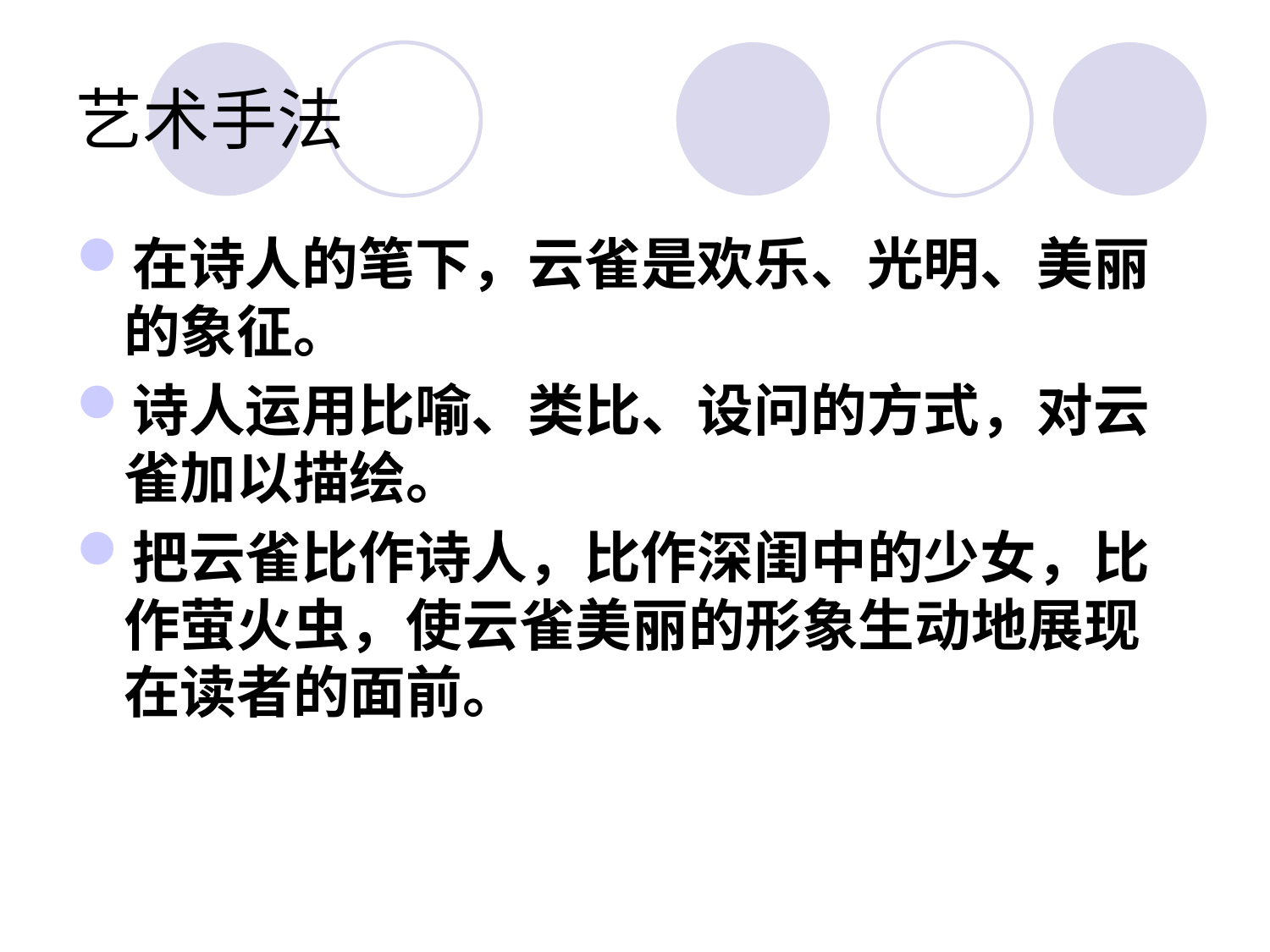

# 艺术手法
在诗人的笔下，云雀是欢乐、光明、美丽的象征。
诗人运用比喻、类比、设问的方式，对云雀加以描绘。
把云雀比作诗人，比作深闺中的少女，比作萤火虫，使云雀美丽的形象生动地展现在读者的面前。